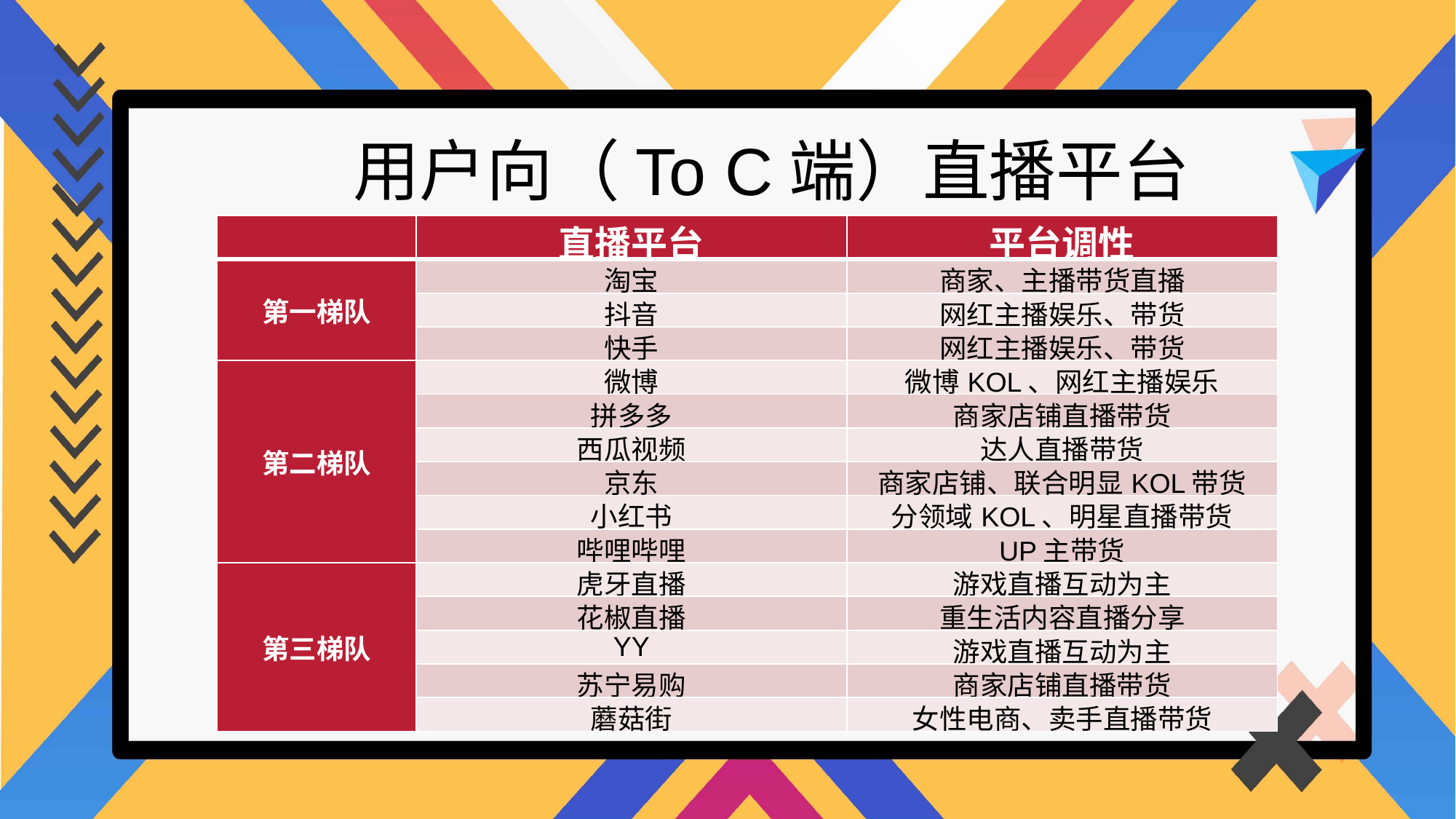

用户向（To C端）直播平台
|  | 直播平台 | 平台调性 |
| --- | --- | --- |
| 第一梯队 | 淘宝 | 商家、主播带货直播 |
|  | 抖音 | 网红主播娱乐、带货 |
|  | 快手 | 网红主播娱乐、带货 |
| 第二梯队 | 微博 | 微博KOL、网红主播娱乐 |
|  | 拼多多 | 商家店铺直播带货 |
|  | 西瓜视频 | 达人直播带货 |
|  | 京东 | 商家店铺、联合明显KOL带货 |
|  | 小红书 | 分领域KOL、明星直播带货 |
|  | 哔哩哔哩 | UP主带货 |
| 第三梯队 | 虎牙直播 | 游戏直播互动为主 |
|  | 花椒直播 | 重生活内容直播分享 |
|  | YY | 游戏直播互动为主 |
|  | 苏宁易购 | 商家店铺直播带货 |
|  | 蘑菇街 | 女性电商、卖手直播带货 |